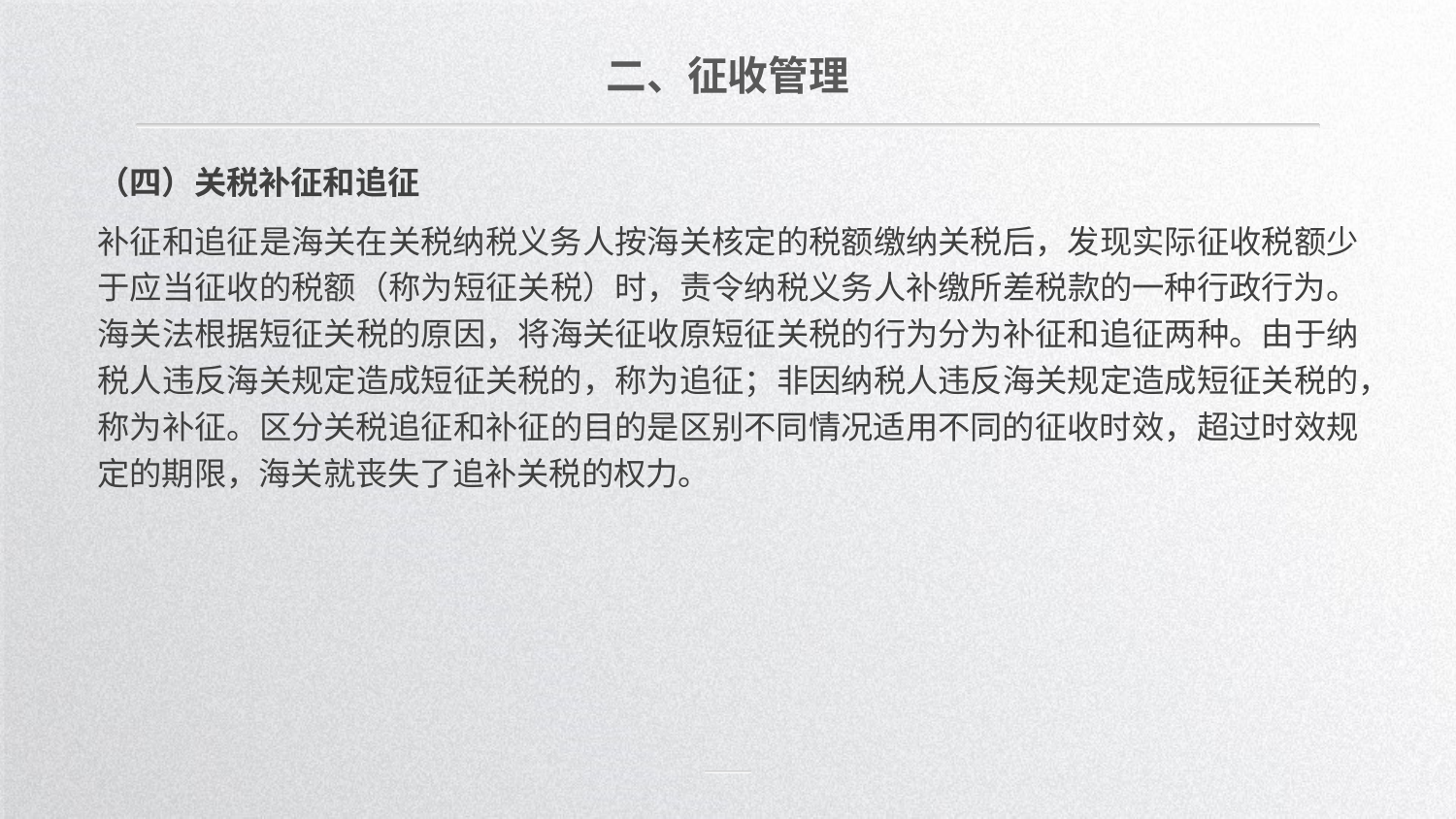

二、征收管理
（四）关税补征和追征
补征和追征是海关在关税纳税义务人按海关核定的税额缴纳关税后，发现实际征收税额少于应当征收的税额（称为短征关税）时，责令纳税义务人补缴所差税款的一种行政行为。海关法根据短征关税的原因，将海关征收原短征关税的行为分为补征和追征两种。由于纳税人违反海关规定造成短征关税的，称为追征；非因纳税人违反海关规定造成短征关税的，称为补征。区分关税追征和补征的目的是区别不同情况适用不同的征收时效，超过时效规定的期限，海关就丧失了追补关税的权力。